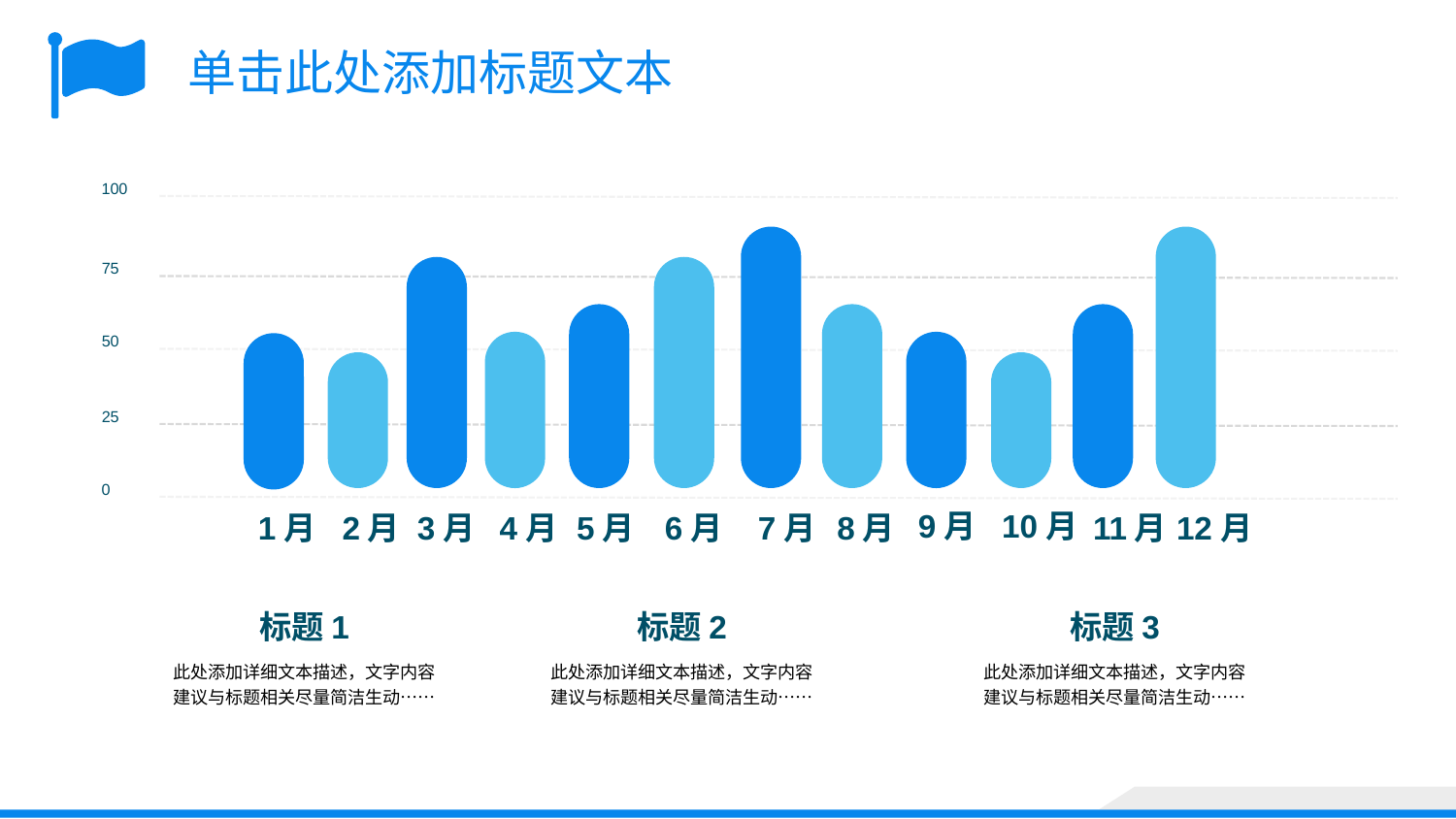

单击此处添加标题文本
100
75
50
25
0

10月
9月
1月
2月
3月
4月
5月
6月
7月
8月
11月
12月
标题1
此处添加详细文本描述，文字内容建议与标题相关尽量简洁生动……
标题2
此处添加详细文本描述，文字内容建议与标题相关尽量简洁生动……
标题3
此处添加详细文本描述，文字内容建议与标题相关尽量简洁生动……